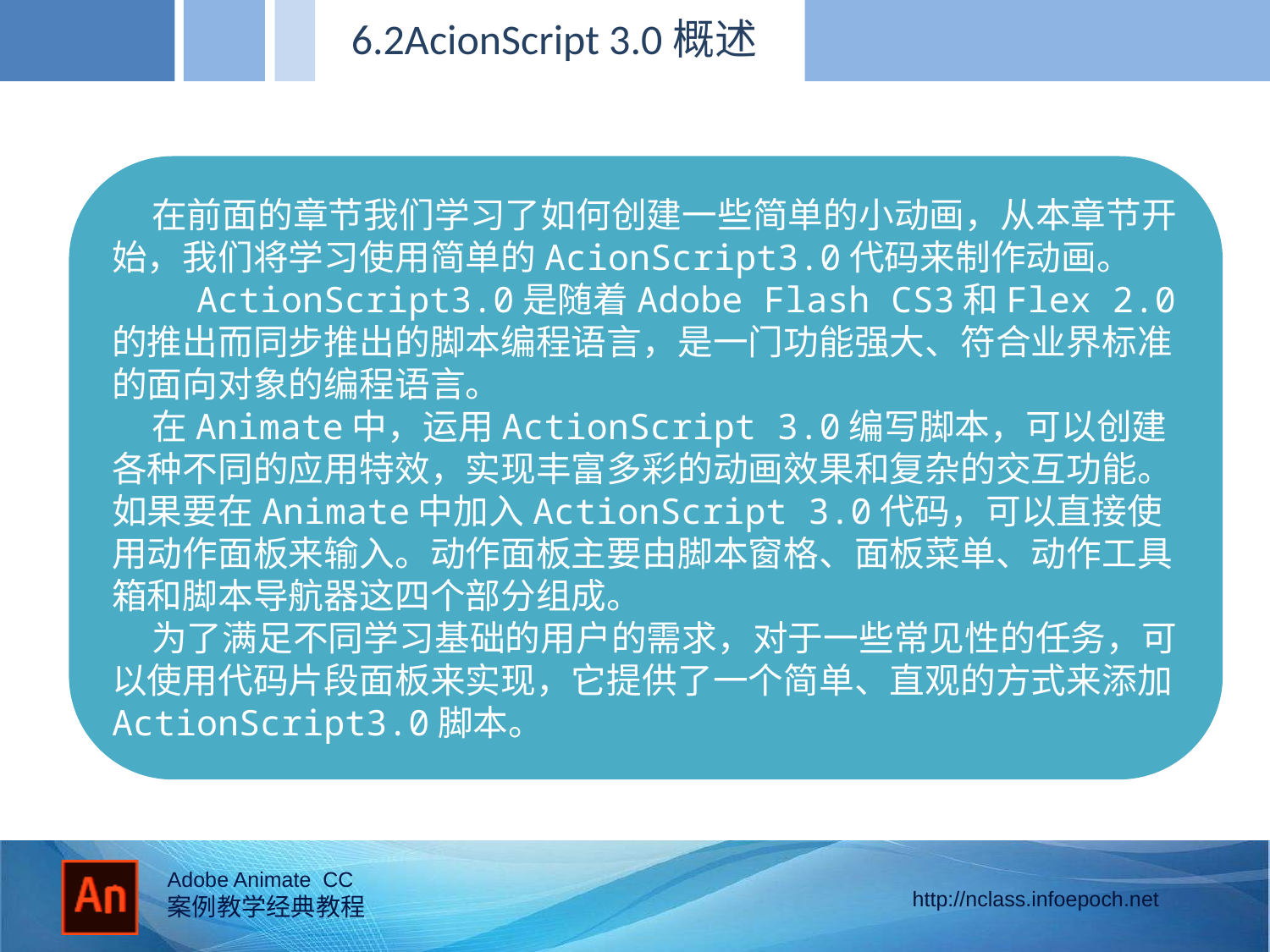

6.2AcionScript 3.0概述
    在前面的章节我们学习了如何创建一些简单的小动画，从本章节开始，我们将学习使用简单的AcionScript3.0代码来制作动画。
    ActionScript3.0是随着Adobe Flash CS3和Flex 2.0的推出而同步推出的脚本编程语言，是一门功能强大、符合业界标准的面向对象的编程语言。
    在Animate中，运用ActionScript 3.0编写脚本，可以创建各种不同的应用特效，实现丰富多彩的动画效果和复杂的交互功能。如果要在Animate中加入ActionScript 3.0代码，可以直接使用动作面板来输入。动作面板主要由脚本窗格、面板菜单、动作工具箱和脚本导航器这四个部分组成。
    为了满足不同学习基础的用户的需求，对于一些常见性的任务，可以使用代码片段面板来实现，它提供了一个简单、直观的方式来添加ActionScript3.0脚本。